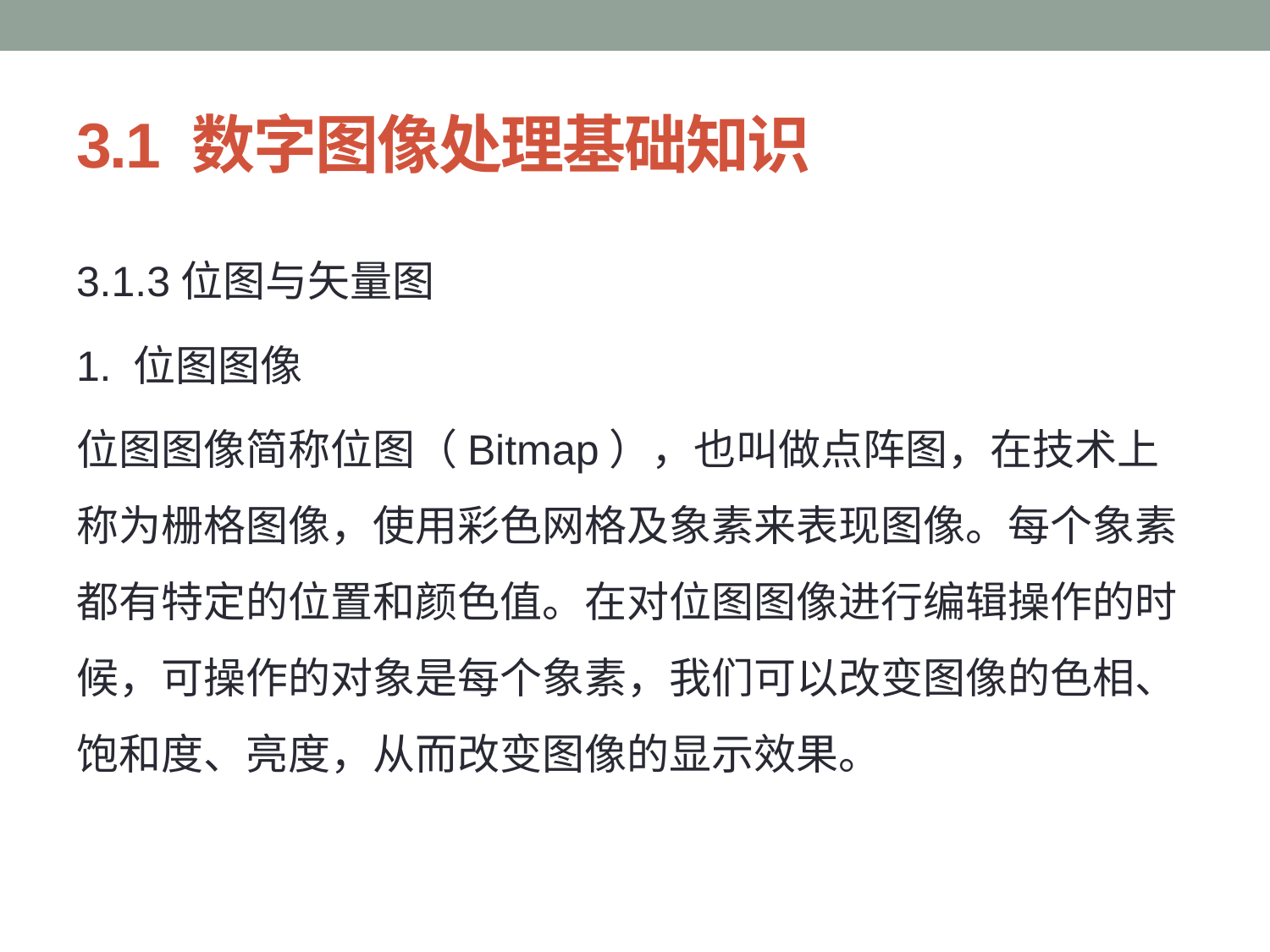

# 3.1 数字图像处理基础知识
3.1.3位图与矢量图
1. 位图图像
位图图像简称位图（Bitmap），也叫做点阵图，在技术上称为栅格图像，使用彩色网格及象素来表现图像。每个象素都有特定的位置和颜色值。在对位图图像进行编辑操作的时候，可操作的对象是每个象素，我们可以改变图像的色相、饱和度、亮度，从而改变图像的显示效果。